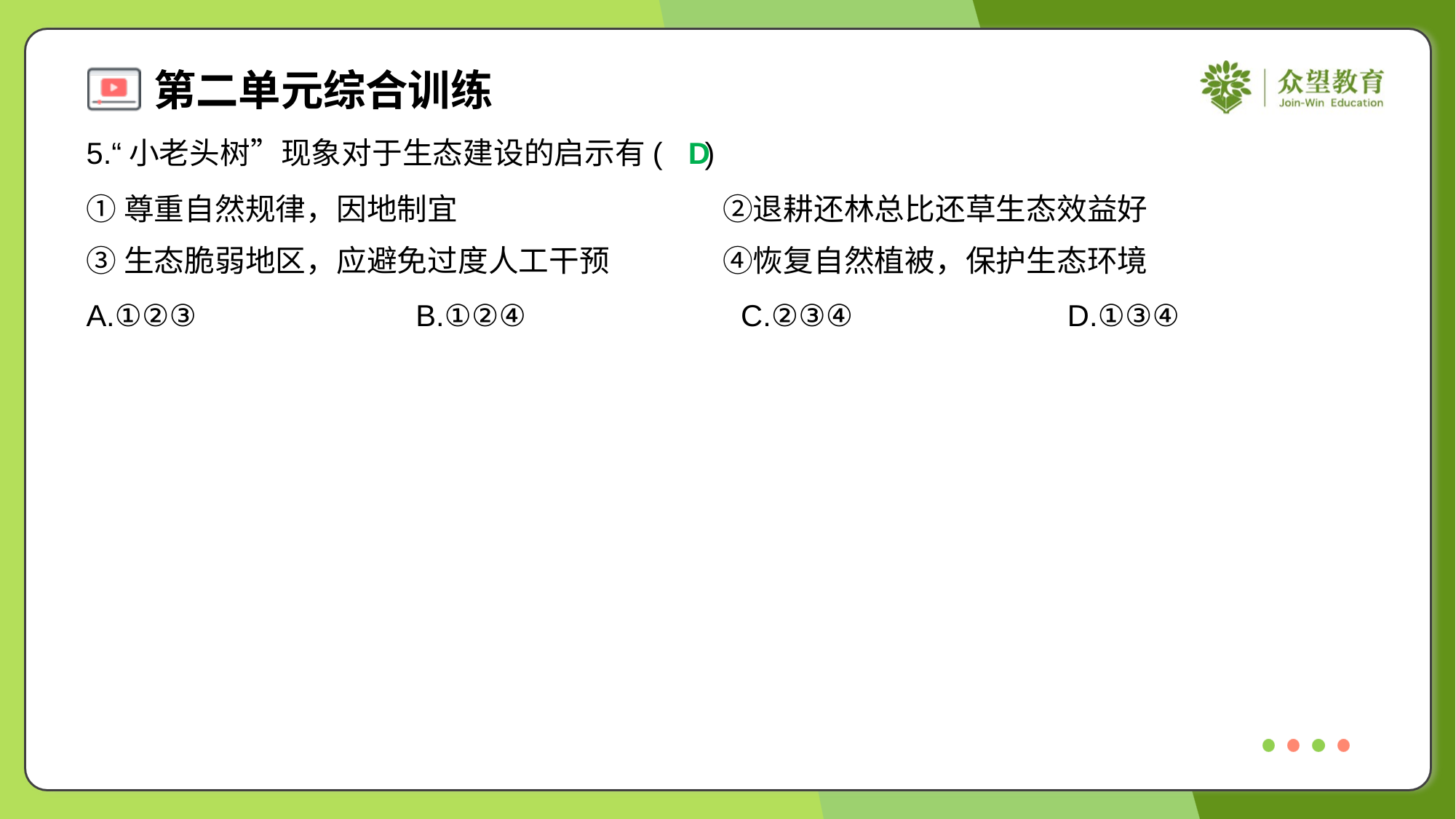

5.“小老头树”现象对于生态建设的启示有(     )
D
①尊重自然规律，因地制宜	②退耕还林总比还草生态效益好
③生态脆弱地区，应避免过度人工干预	④恢复自然植被，保护生态环境
A.①②③	B.①②④	C.②③④	D.①③④